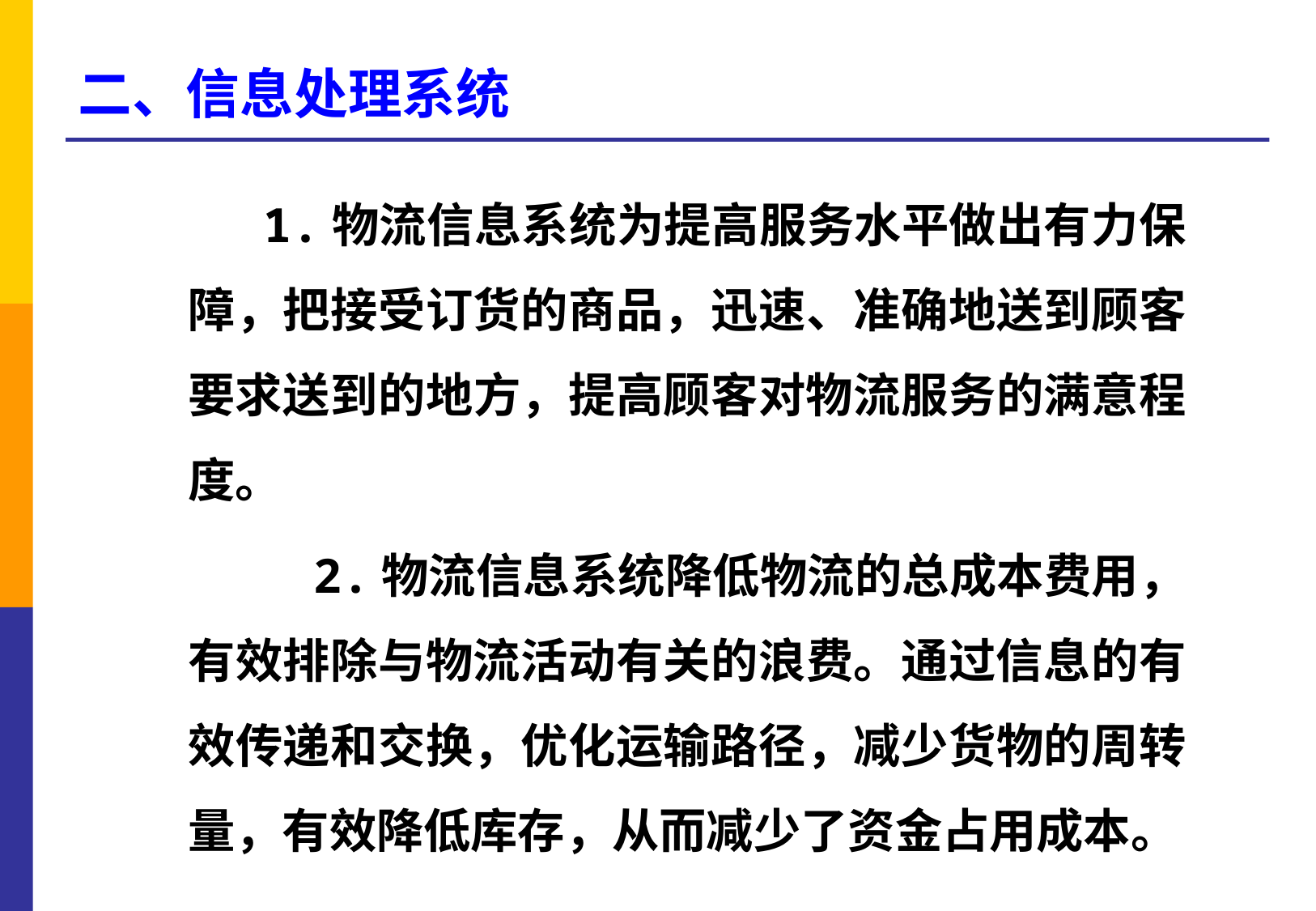

# 二、信息处理系统
         1.物流信息系统为提高服务水平做出有力保障，把接受订货的商品，迅速、准确地送到顾客要求送到的地方，提高顾客对物流服务的满意程度。
      2.物流信息系统降低物流的总成本费用，有效排除与物流活动有关的浪费。通过信息的有效传递和交换，优化运输路径，减少货物的周转量，有效降低库存，从而减少了资金占用成本。